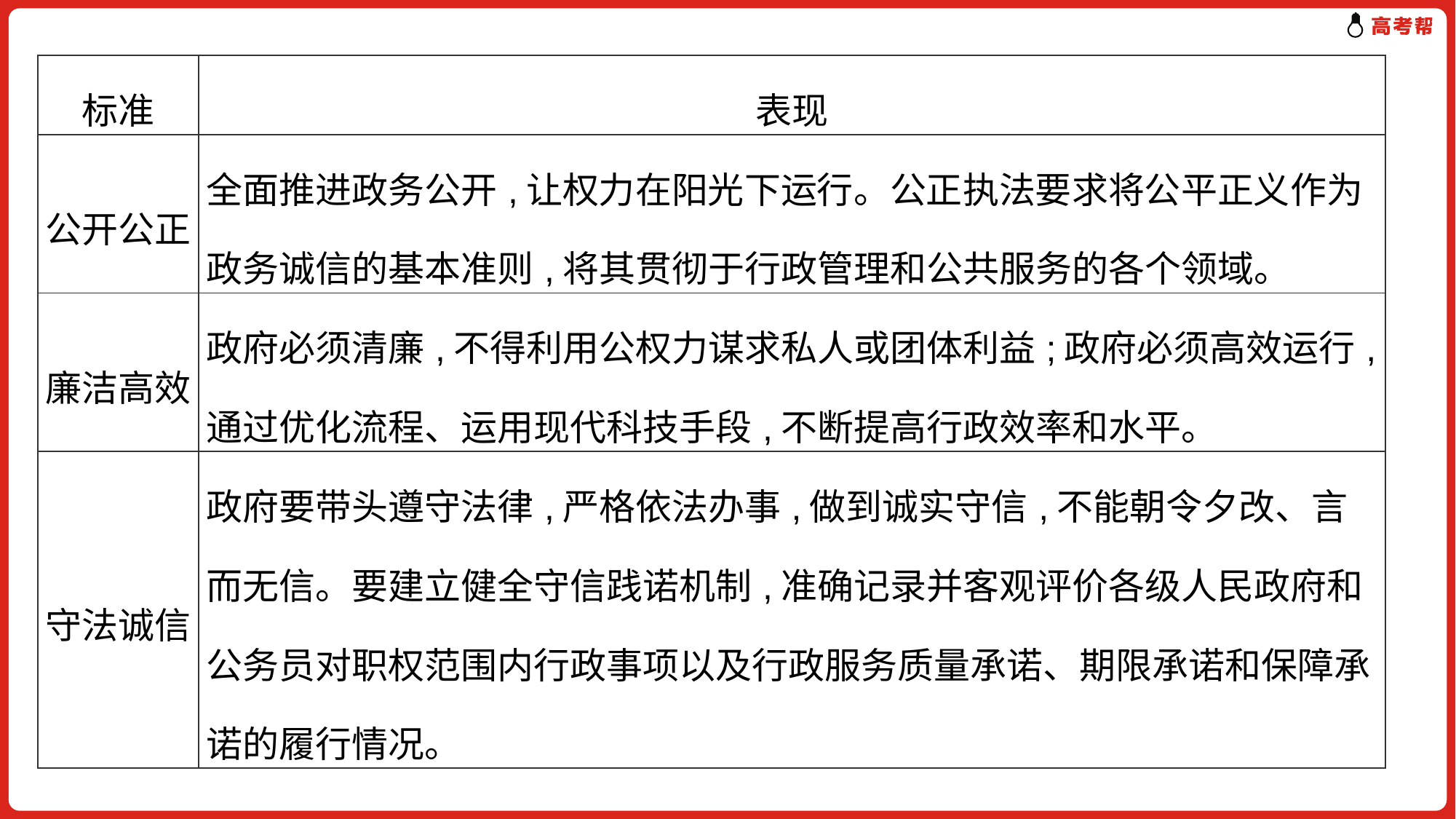

| 标准 | 表现 |
| --- | --- |
| 公开公正 | 全面推进政务公开,让权力在阳光下运行。公正执法要求将公平正义作为政务诚信的基本准则,将其贯彻于行政管理和公共服务的各个领域。 |
| 廉洁高效 | 政府必须清廉,不得利用公权力谋求私人或团体利益;政府必须高效运行,通过优化流程、运用现代科技手段,不断提高行政效率和水平。 |
| 守法诚信 | 政府要带头遵守法律,严格依法办事,做到诚实守信,不能朝令夕改、言而无信。要建立健全守信践诺机制,准确记录并客观评价各级人民政府和公务员对职权范围内行政事项以及行政服务质量承诺、期限承诺和保障承诺的履行情况。 |